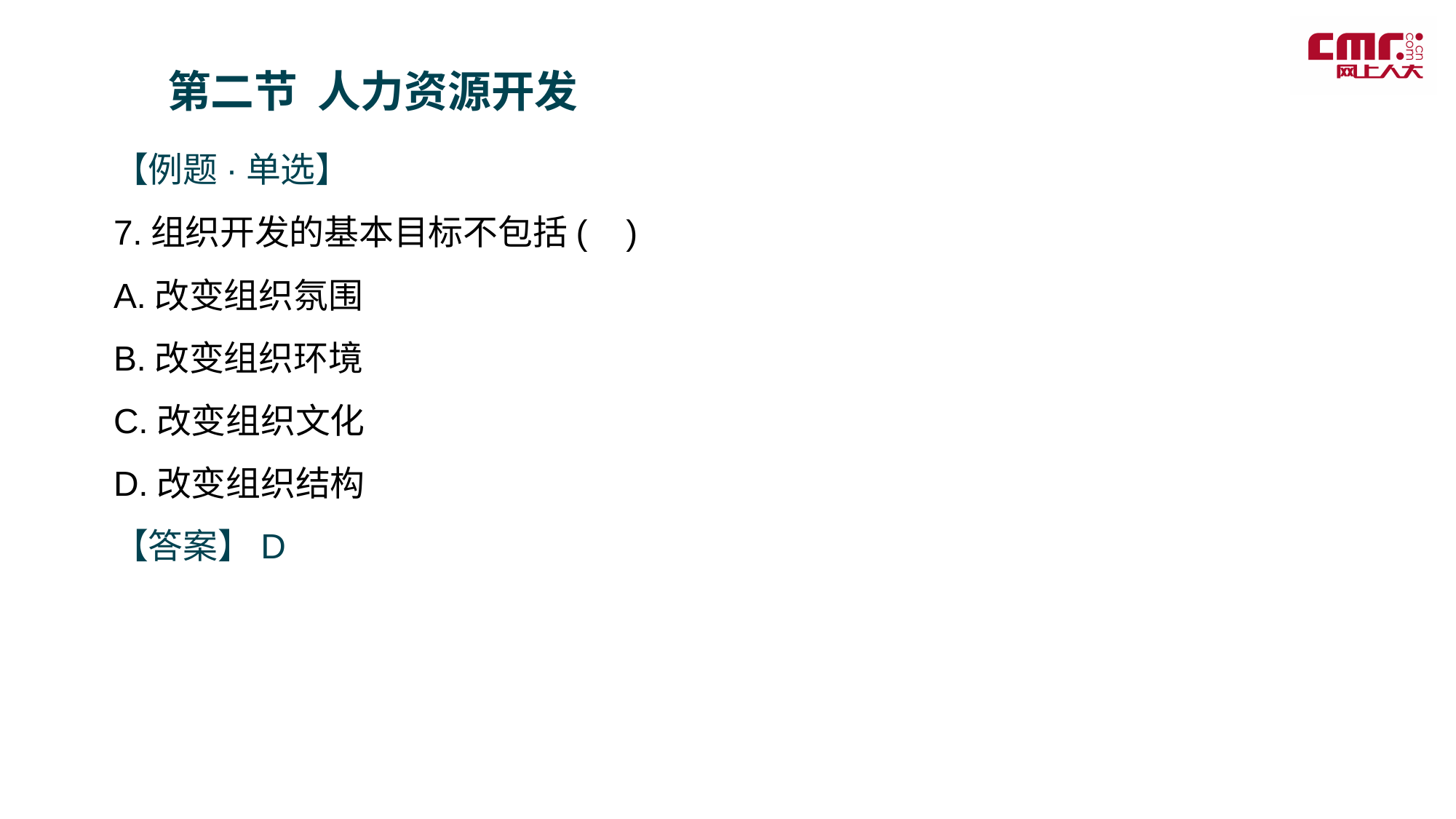

第二节  人力资源开发
【例题·单选】
7.组织开发的基本目标不包括(    )
A.改变组织氛围
B.改变组织环境
C.改变组织文化
D.改变组织结构
【答案】D